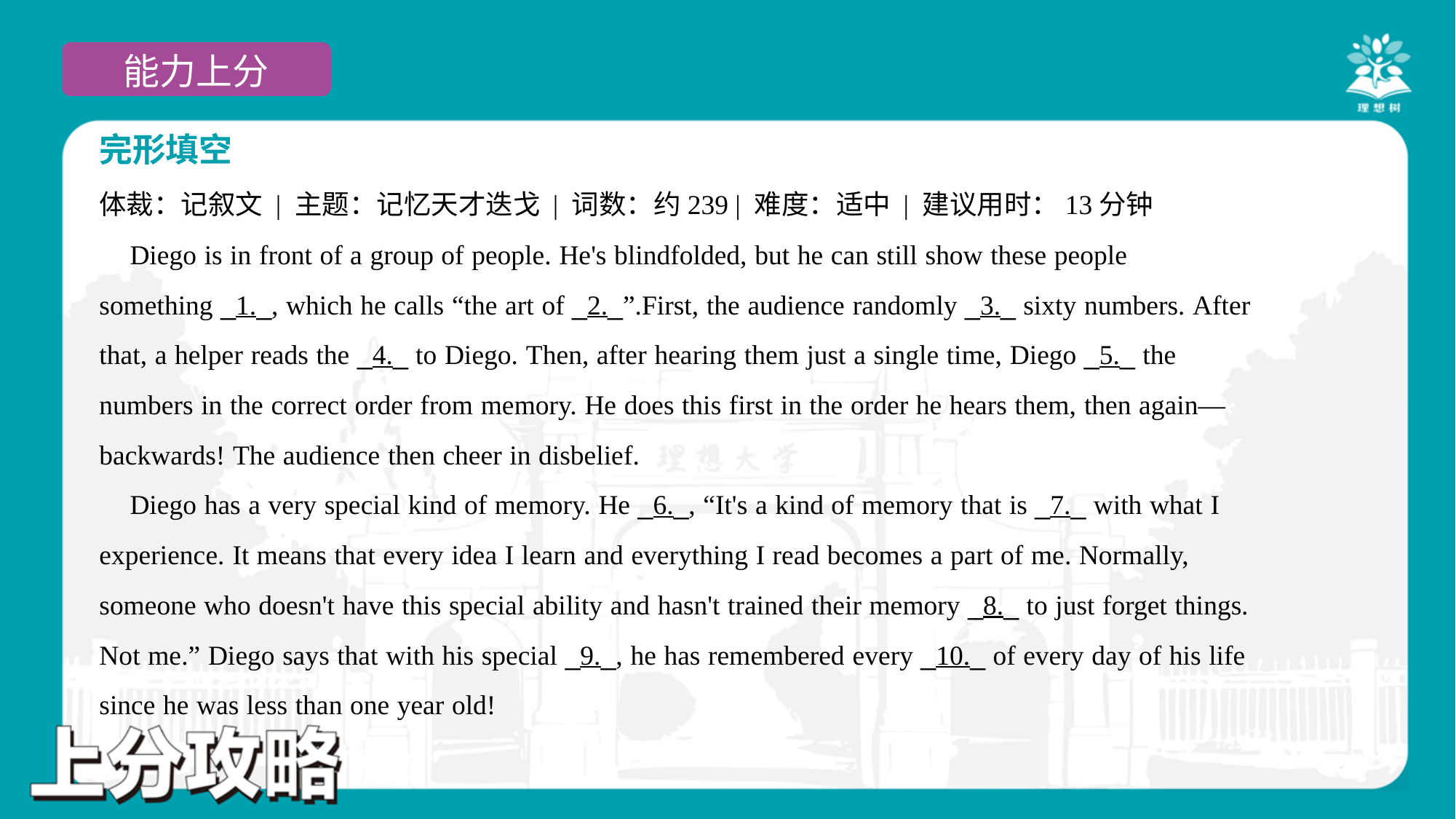

完形填空
体裁：记叙文 | 主题：记忆天才迭戈 | 词数：约239 | 难度：适中 | 建议用时：13分钟
    Diego is in front of a group of people. He's blindfolded, but he can still show these people
something _1._, which he calls “the art of _2._”.First, the audience randomly _3._ sixty numbers. After
that, a helper reads the _4._ to Diego. Then, after hearing them just a single time, Diego _5._ the
numbers in the correct order from memory. He does this first in the order he hears them, then again—
backwards! The audience then cheer in disbelief.
    Diego has a very special kind of memory. He _6._, “It's a kind of memory that is _7._ with what I
experience. It means that every idea I learn and everything I read becomes a part of me. Normally,
someone who doesn't have this special ability and hasn't trained their memory _8._ to just forget things.
Not me.” Diego says that with his special _9._, he has remembered every _10._ of every day of his life
since he was less than one year old!